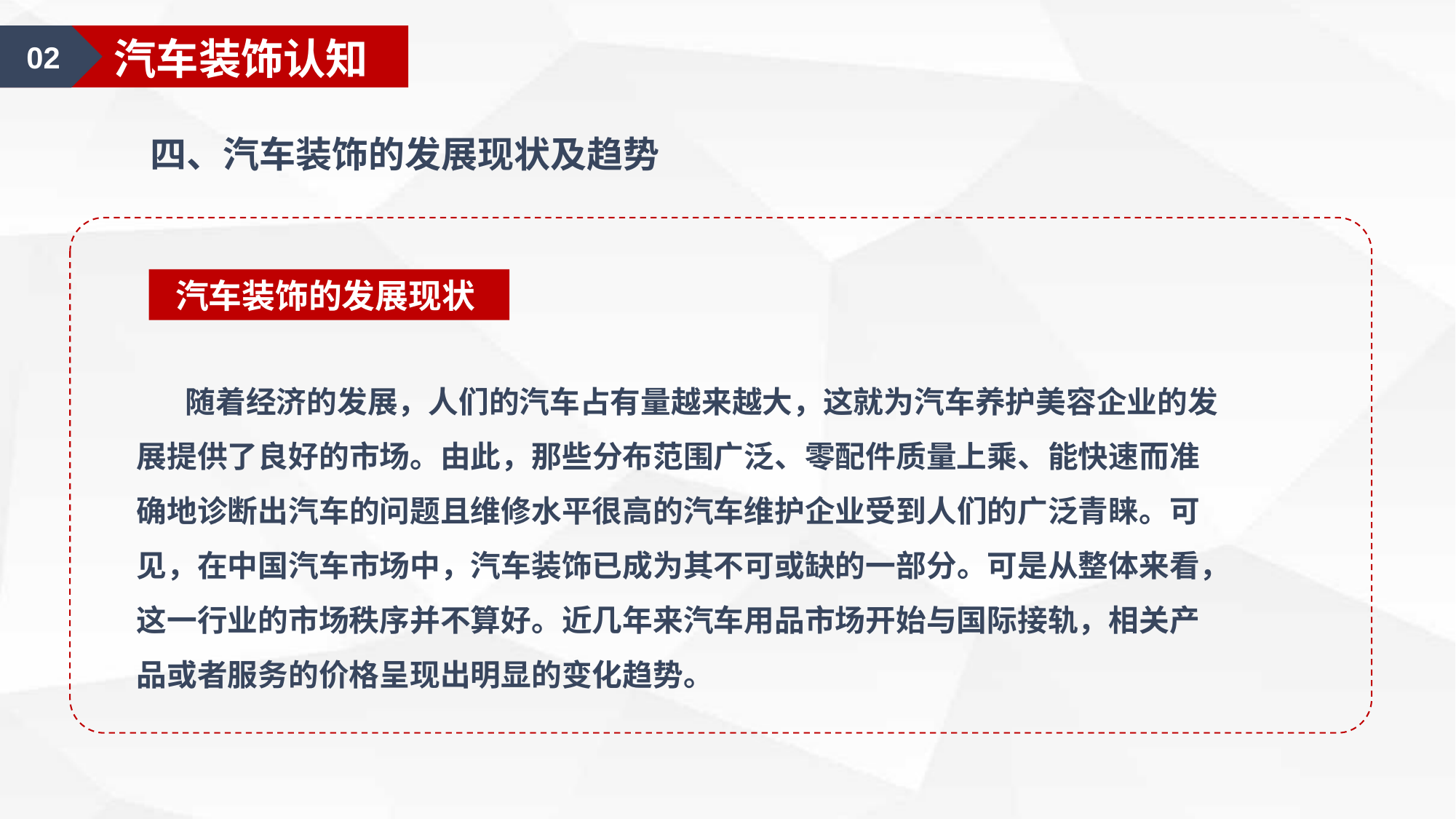

02
汽车装饰认知
四、汽车装饰的发展现状及趋势

汽车装饰的发展现状
      随着经济的发展，人们的汽车占有量越来越大，这就为汽车养护美容企业的发展提供了良好的市场。由此，那些分布范围广泛、零配件质量上乘、能快速而准确地诊断出汽车的问题且维修水平很高的汽车维护企业受到人们的广泛青睐。可见，在中国汽车市场中，汽车装饰已成为其不可或缺的一部分。可是从整体来看，这一行业的市场秩序并不算好。近几年来汽车用品市场开始与国际接轨，相关产品或者服务的价格呈现出明显的变化趋势。